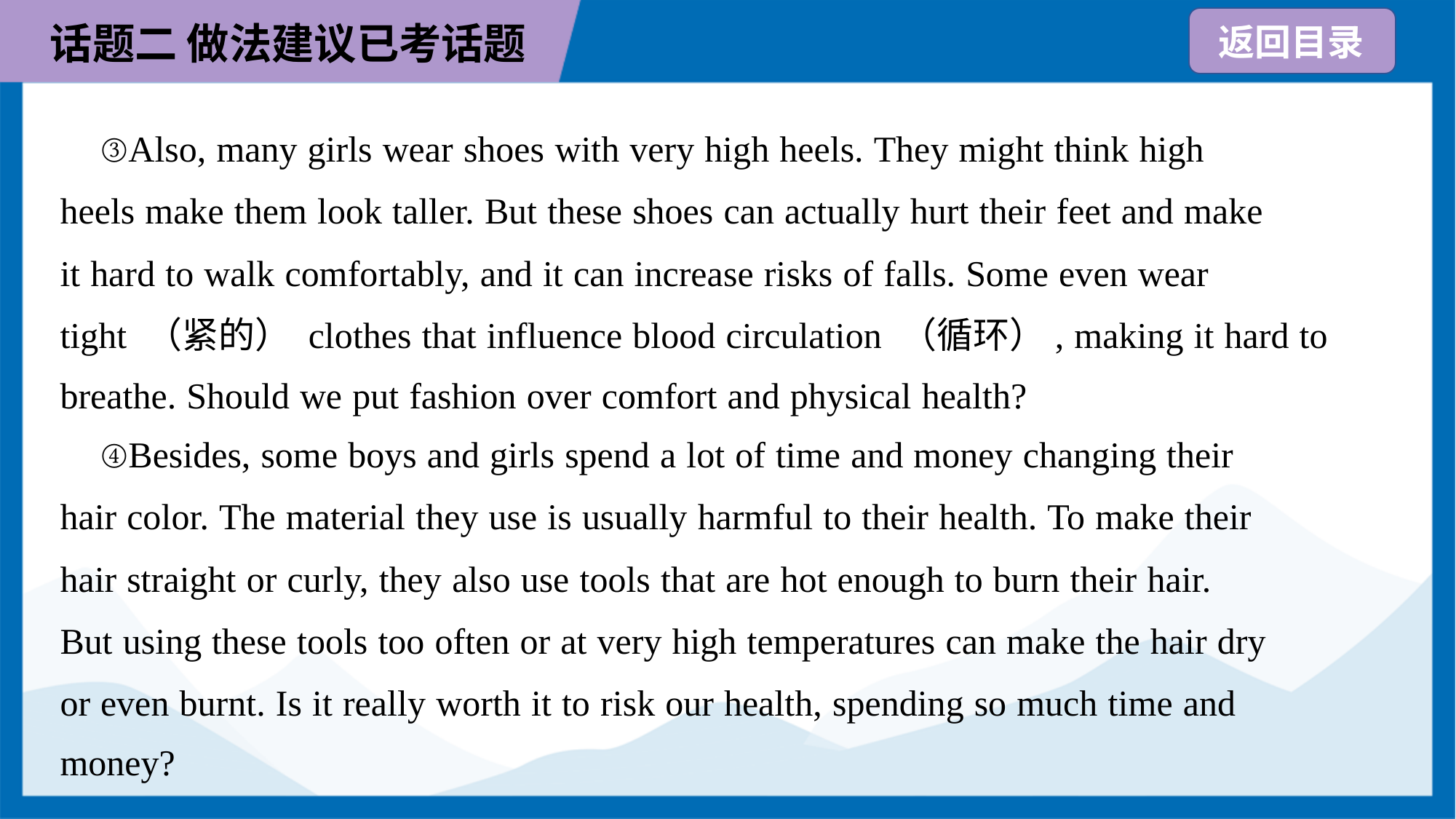

③Also, many girls wear shoes with very high heels. They might think high
heels make them look taller. But these shoes can actually hurt their feet and make
it hard to walk comfortably, and it can increase risks of falls. Some even wear
tight （紧的） clothes that influence blood circulation （循环）, making it hard to
breathe. Should we put fashion over comfort and physical health?
    ④Besides, some boys and girls spend a lot of time and money changing their
hair color. The material they use is usually harmful to their health. To make their
hair straight or curly, they also use tools that are hot enough to burn their hair.
But using these tools too often or at very high temperatures can make the hair dry
or even burnt. Is it really worth it to risk our health, spending so much time and
money?